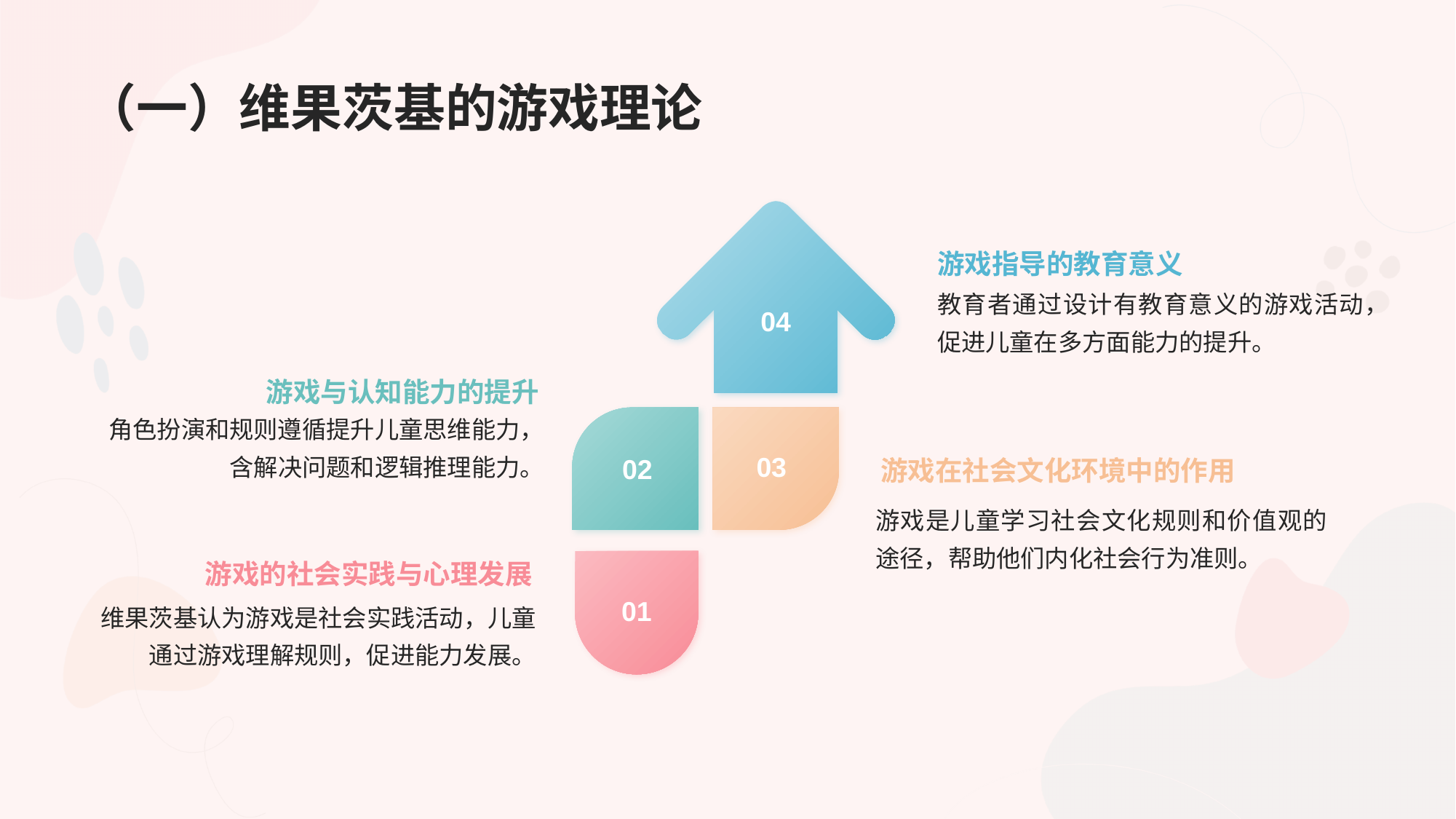

# （一）维果茨基的游戏理论

04
游戏指导的教育意义
教育者通过设计有教育意义的游戏活动，促进儿童在多方面能力的提升。
游戏与认知能力的提升
角色扮演和规则遵循提升儿童思维能力，含解决问题和逻辑推理能力。
02
03
游戏在社会文化环境中的作用
游戏是儿童学习社会文化规则和价值观的途径，帮助他们内化社会行为准则。
01
游戏的社会实践与心理发展
维果茨基认为游戏是社会实践活动，儿童通过游戏理解规则，促进能力发展。